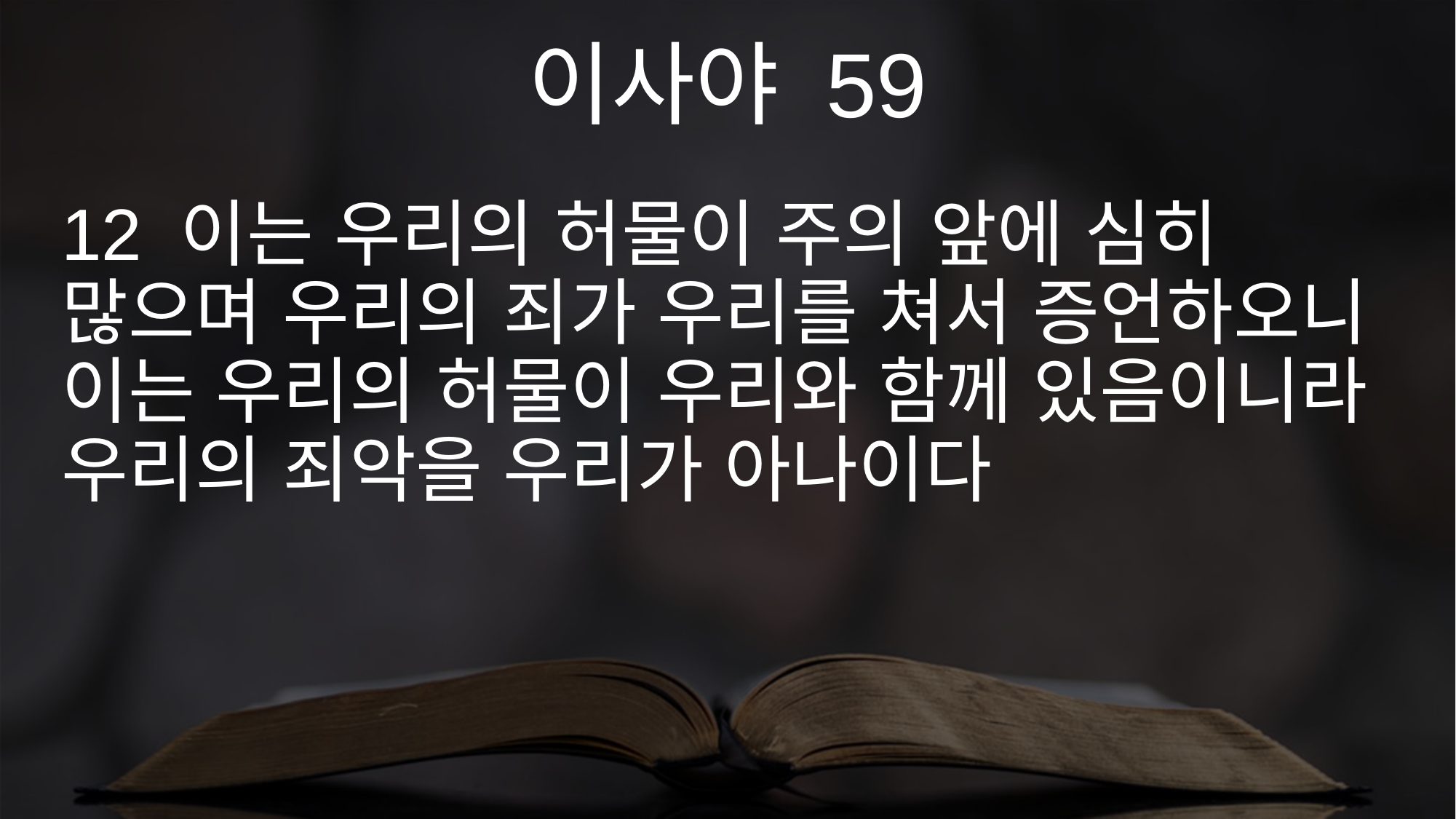

이사야 59
12 이는 우리의 허물이 주의 앞에 심히 많으며 우리의 죄가 우리를 쳐서 증언하오니 이는 우리의 허물이 우리와 함께 있음이니라 우리의 죄악을 우리가 아나이다